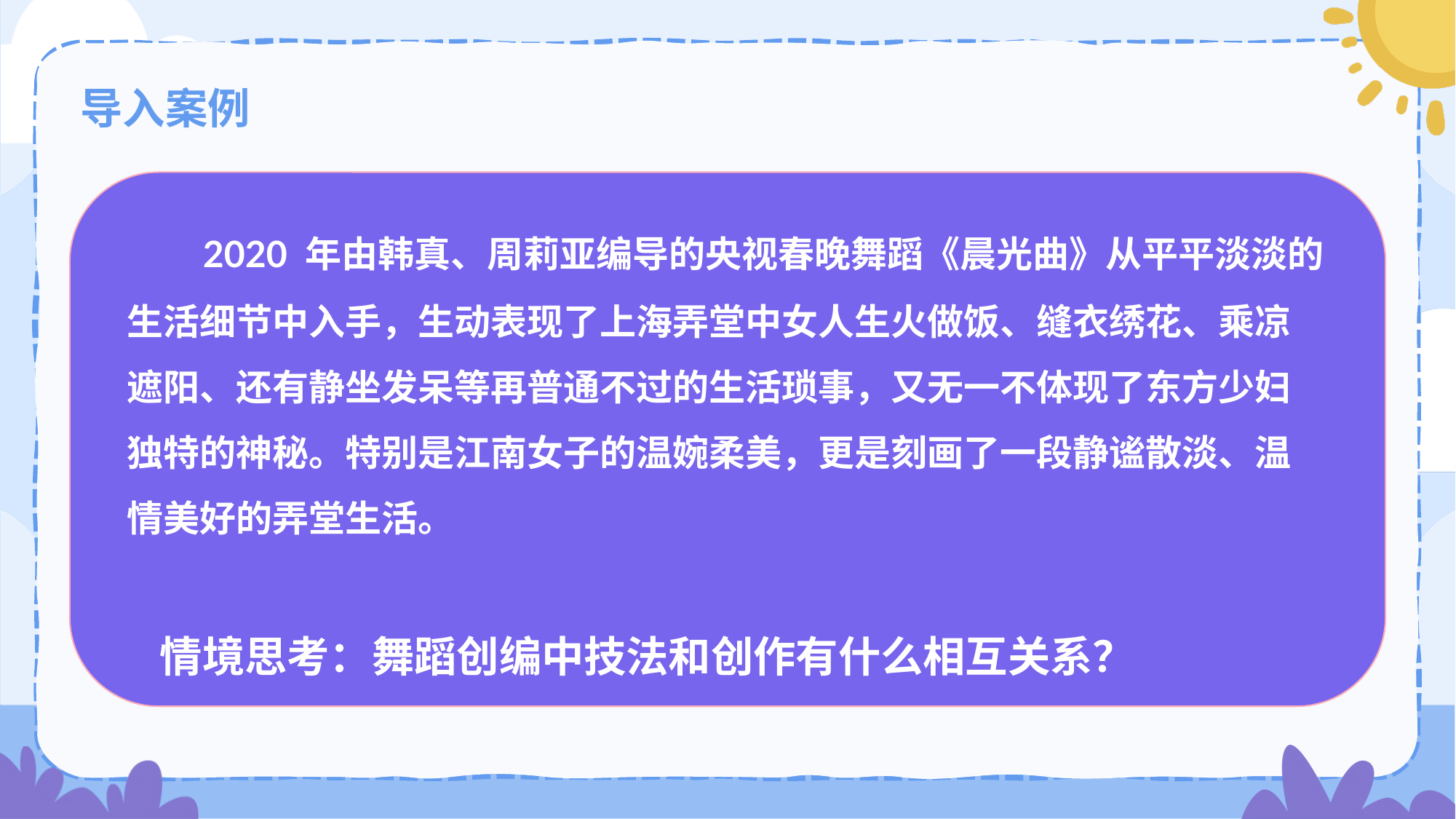

# 导入案例

      2020 年由韩真、周莉亚编导的央视春晚舞蹈《晨光曲》从平平淡淡的生活细节中入手，生动表现了上海弄堂中女人生火做饭、缝衣绣花、乘凉遮阳、还有静坐发呆等再普通不过的生活琐事，又无一不体现了东方少妇独特的神秘。特别是江南女子的温婉柔美，更是刻画了一段静谧散淡、温情美好的弄堂生活。
   情境思考：舞蹈创编中技法和创作有什么相互关系？